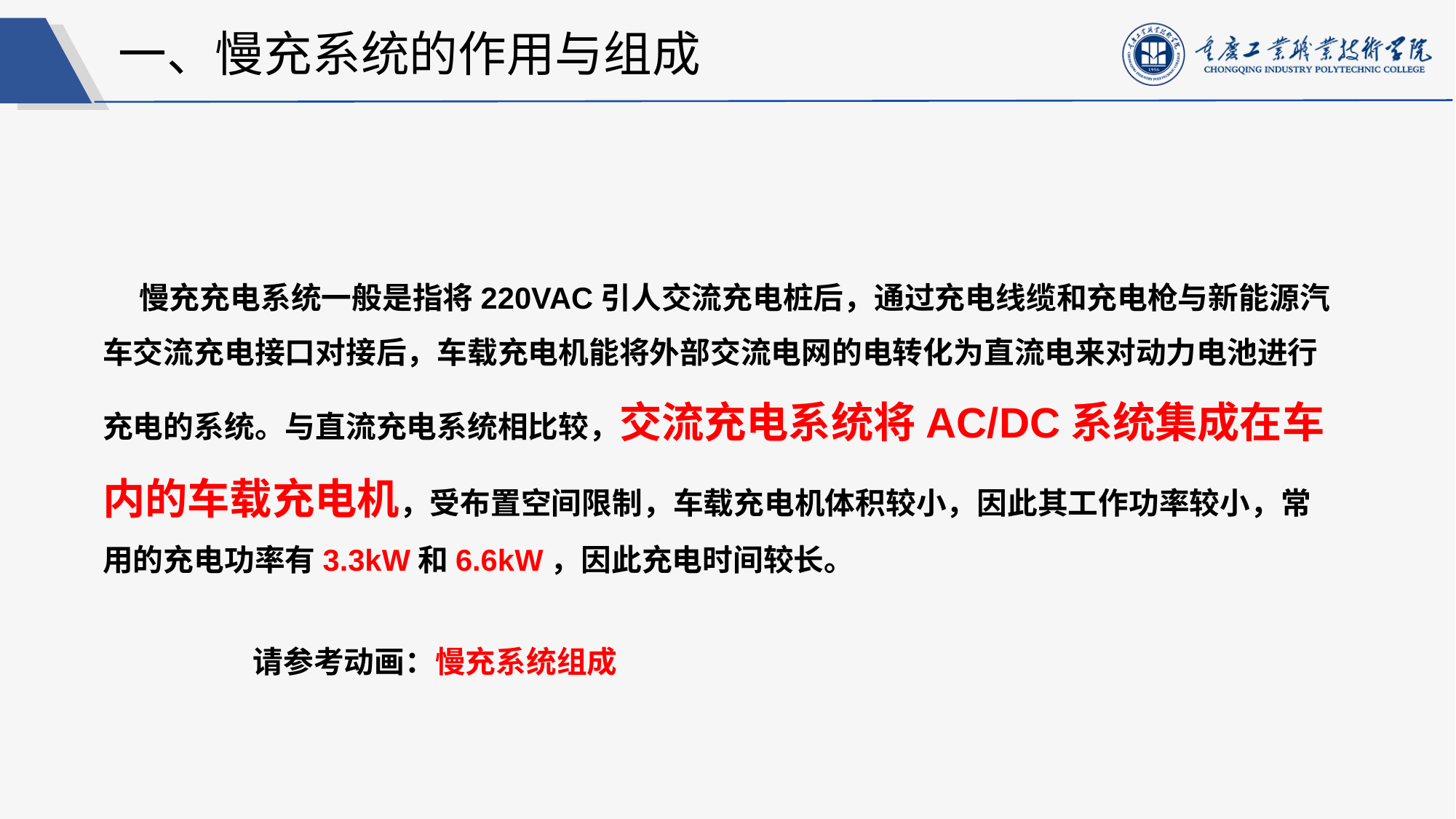

一、慢充系统的作用与组成
慢充充电系统一般是指将220VAC引人交流充电桩后，通过充电线缆和充电枪与新能源汽车交流充电接口对接后，车载充电机能将外部交流电网的电转化为直流电来对动力电池进行充电的系统。与直流充电系统相比较，交流充电系统将AC/DC系统集成在车内的车载充电机，受布置空间限制，车载充电机体积较小，因此其工作功率较小，常用的充电功率有3.3kW和6.6kW，因此充电时间较长。
请参考动画：慢充系统组成